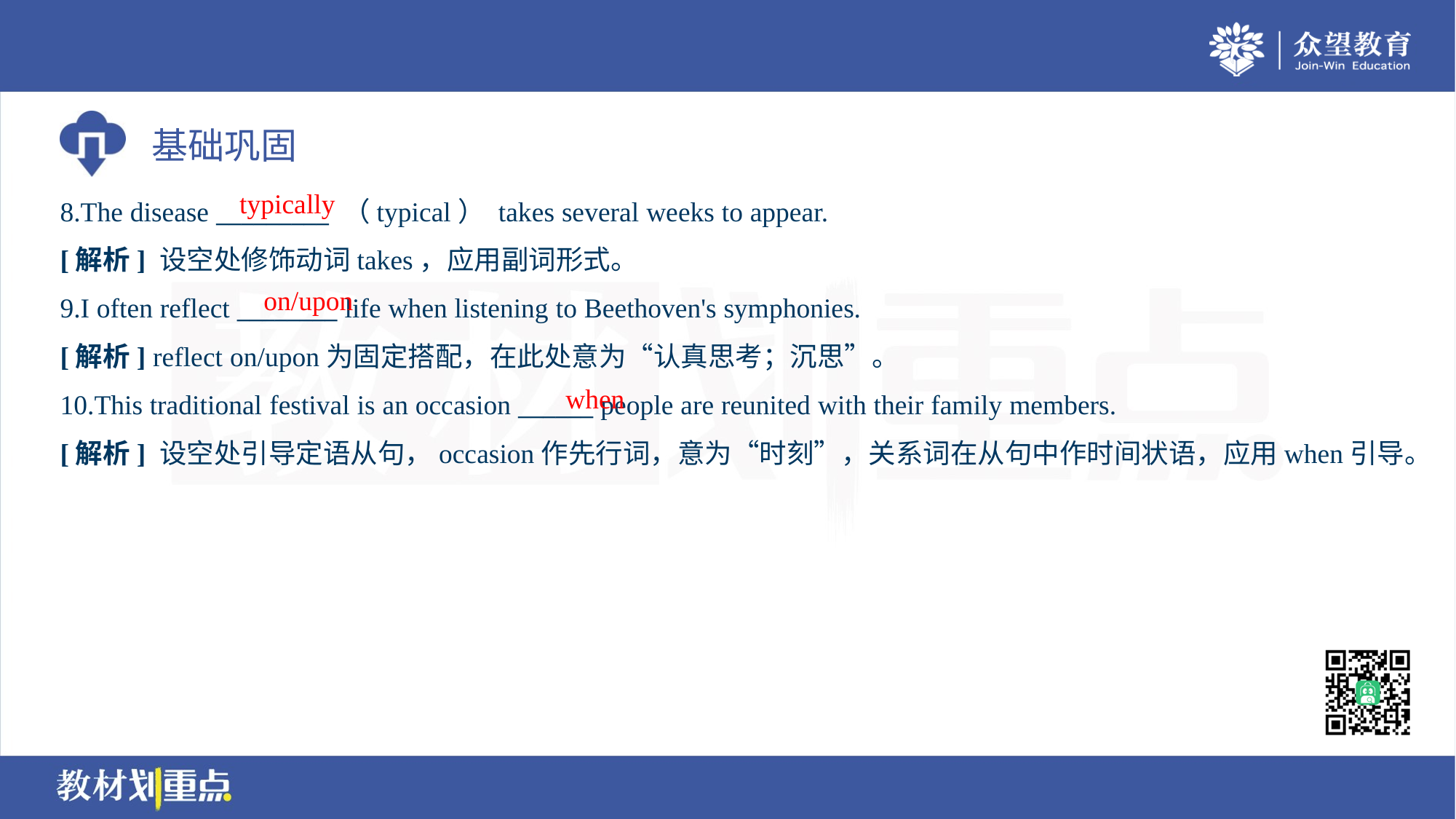

typically
8.The disease _________ （typical） takes several weeks to appear.
[解析] 设空处修饰动词takes，应用副词形式。
on/upon
9.I often reflect ________ life when listening to Beethoven's symphonies.
[解析] reflect on/upon为固定搭配，在此处意为“认真思考；沉思”。
when
10.This traditional festival is an occasion ______ people are reunited with their family members.
[解析] 设空处引导定语从句，occasion作先行词，意为“时刻”，关系词在从句中作时间状语，应用when引导。